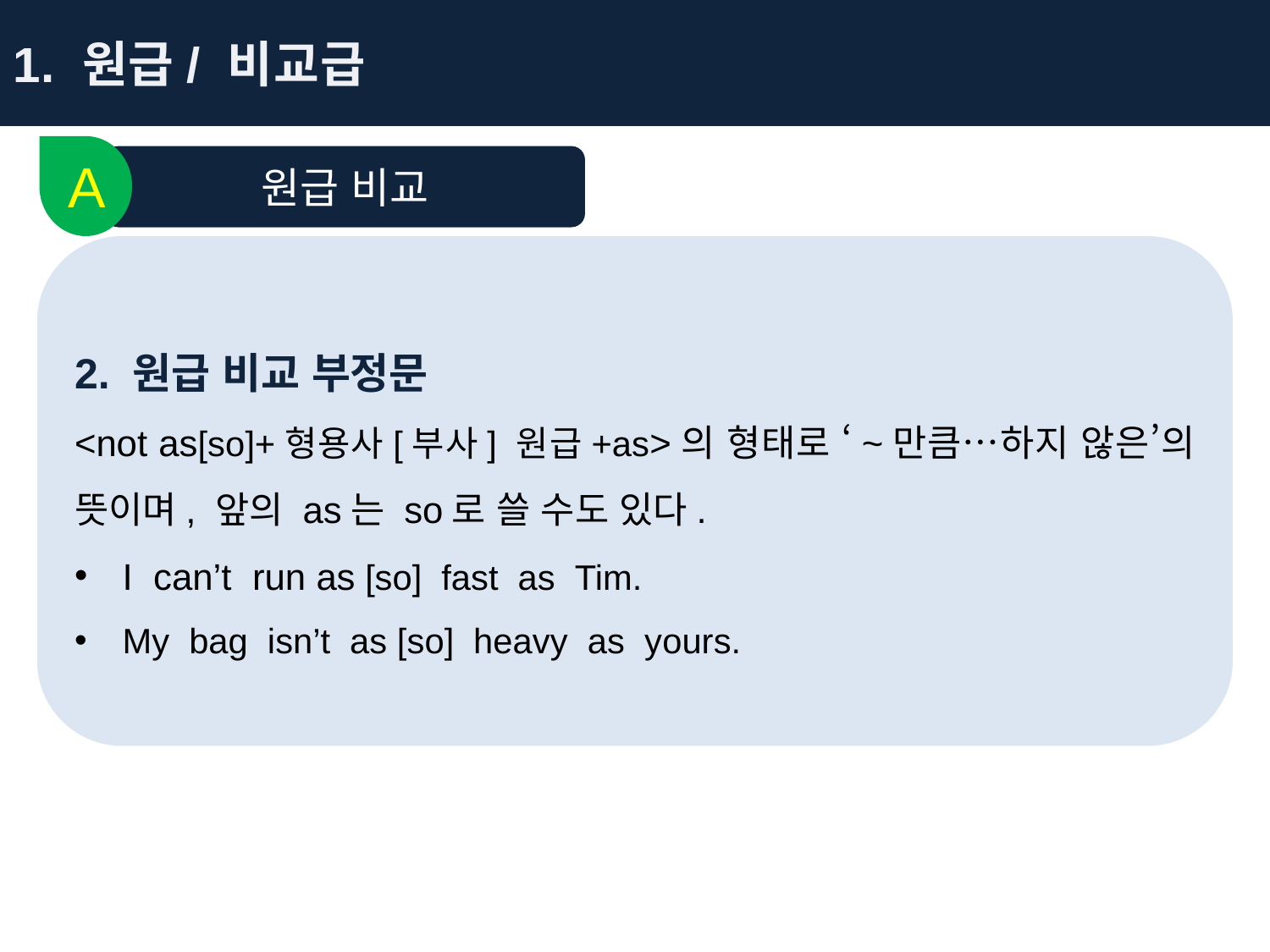

1. 원급/ 비교급

A
원급 비교
2. 원급 비교 부정문
<not as[so]+형용사[부사] 원급+as>의 형태로 ‘~만큼…하지 않은’의 뜻이며, 앞의 as는 so로 쓸 수도 있다.
I  can’t  run as [so]  fast  as  Tim.
My  bag  isn’t  as [so]  heavy  as  yours.